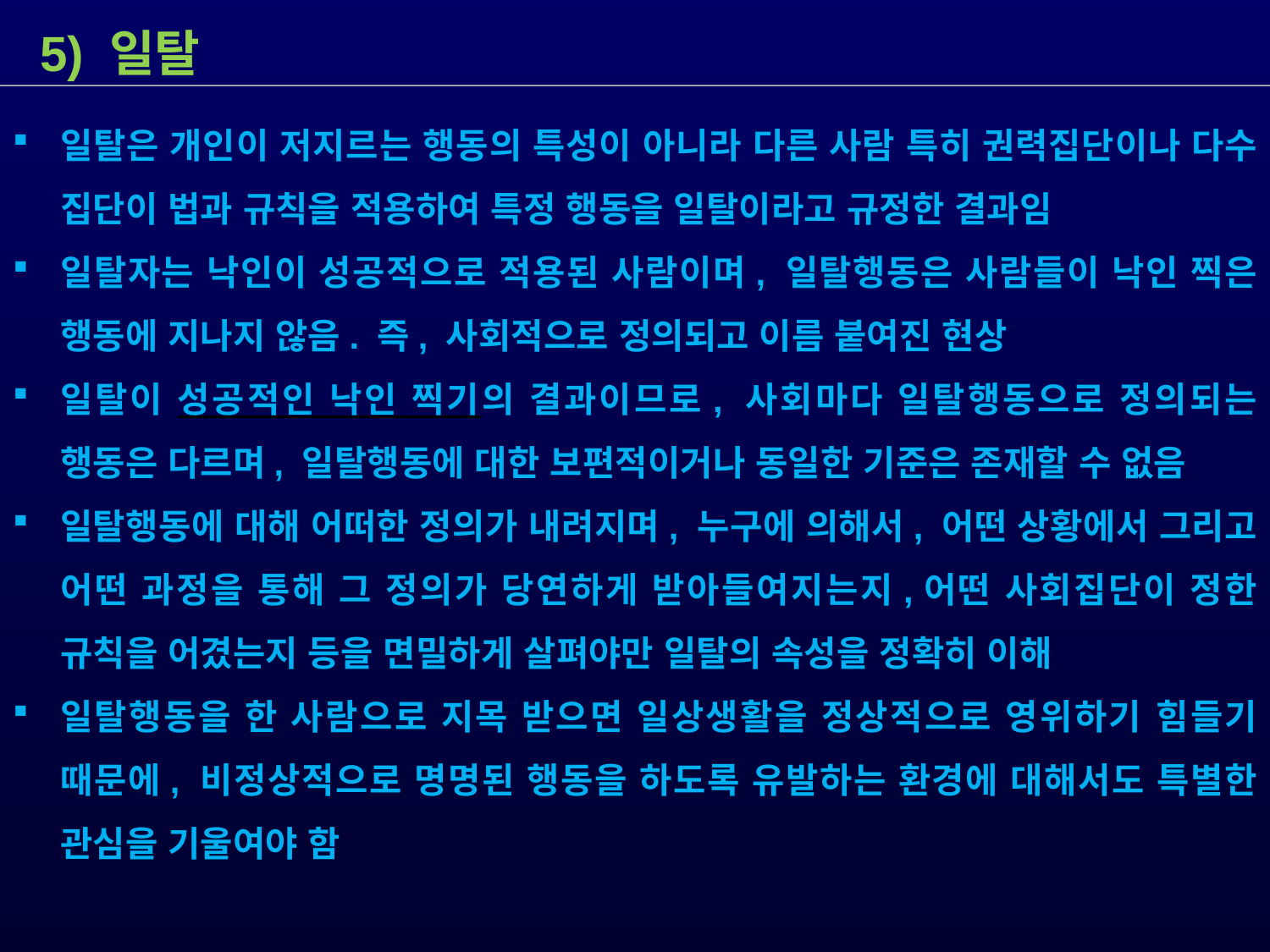

5) 일탈

일탈은 개인이 저지르는 행동의 특성이 아니라 다른 사람 특히 권력집단이나 다수 집단이 법과 규칙을 적용하여 특정 행동을 일탈이라고 규정한 결과임
일탈자는 낙인이 성공적으로 적용된 사람이며, 일탈행동은 사람들이 낙인 찍은 행동에 지나지 않음. 즉, 사회적으로 정의되고 이름 붙여진 현상
일탈이 성공적인 낙인 찍기의 결과이므로, 사회마다 일탈행동으로 정의되는 행동은 다르며, 일탈행동에 대한 보편적이거나 동일한 기준은 존재할 수 없음
일탈행동에 대해 어떠한 정의가 내려지며, 누구에 의해서, 어떤 상황에서 그리고 어떤 과정을 통해 그 정의가 당연하게 받아들여지는지,어떤 사회집단이 정한 규칙을 어겼는지 등을 면밀하게 살펴야만 일탈의 속성을 정확히 이해
일탈행동을 한 사람으로 지목 받으면 일상생활을 정상적으로 영위하기 힘들기 때문에, 비정상적으로 명명된 행동을 하도록 유발하는 환경에 대해서도 특별한 관심을 기울여야 함